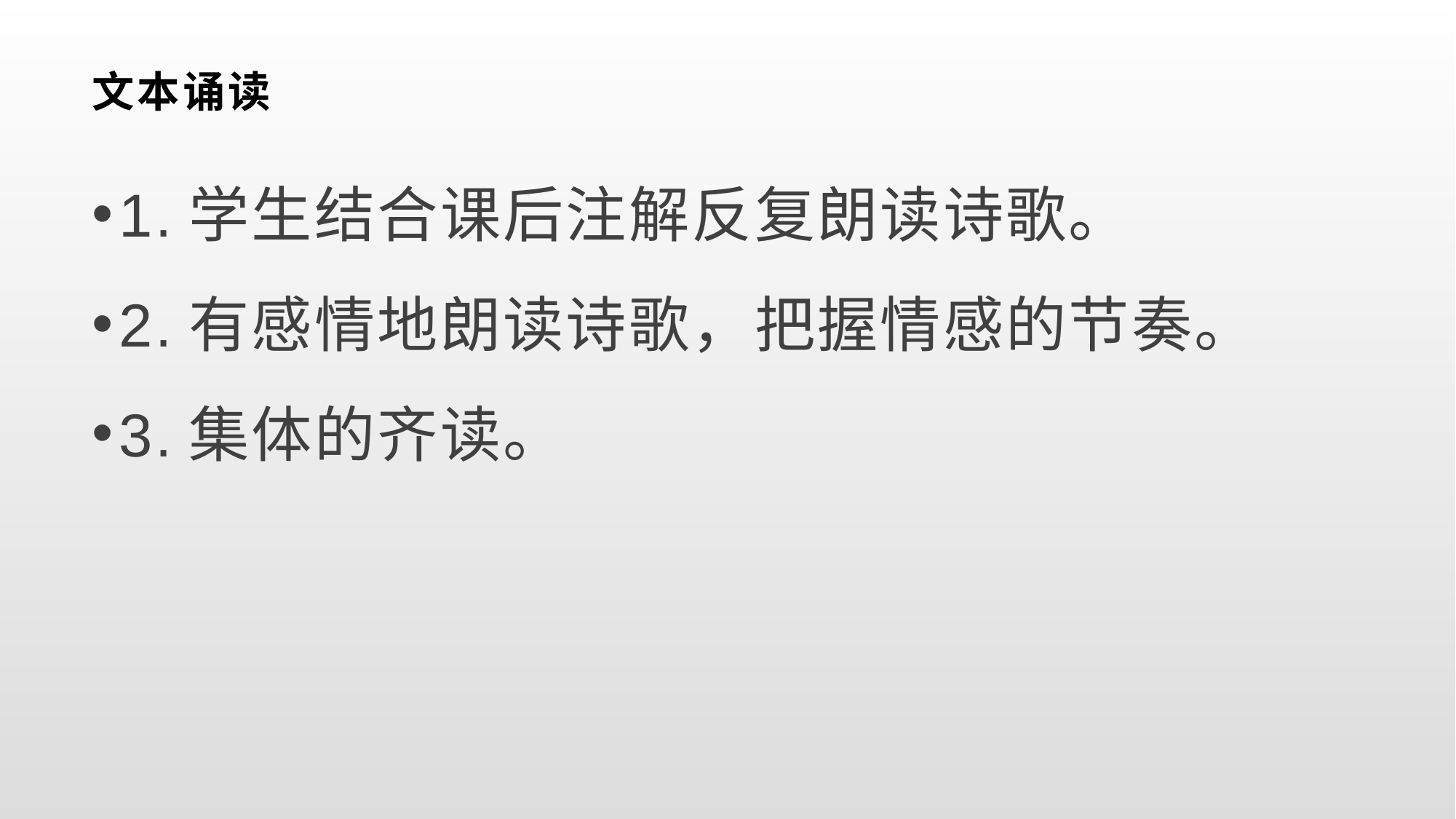

# 文本诵读
1.学生结合课后注解反复朗读诗歌。
2.有感情地朗读诗歌，把握情感的节奏。
3.集体的齐读。